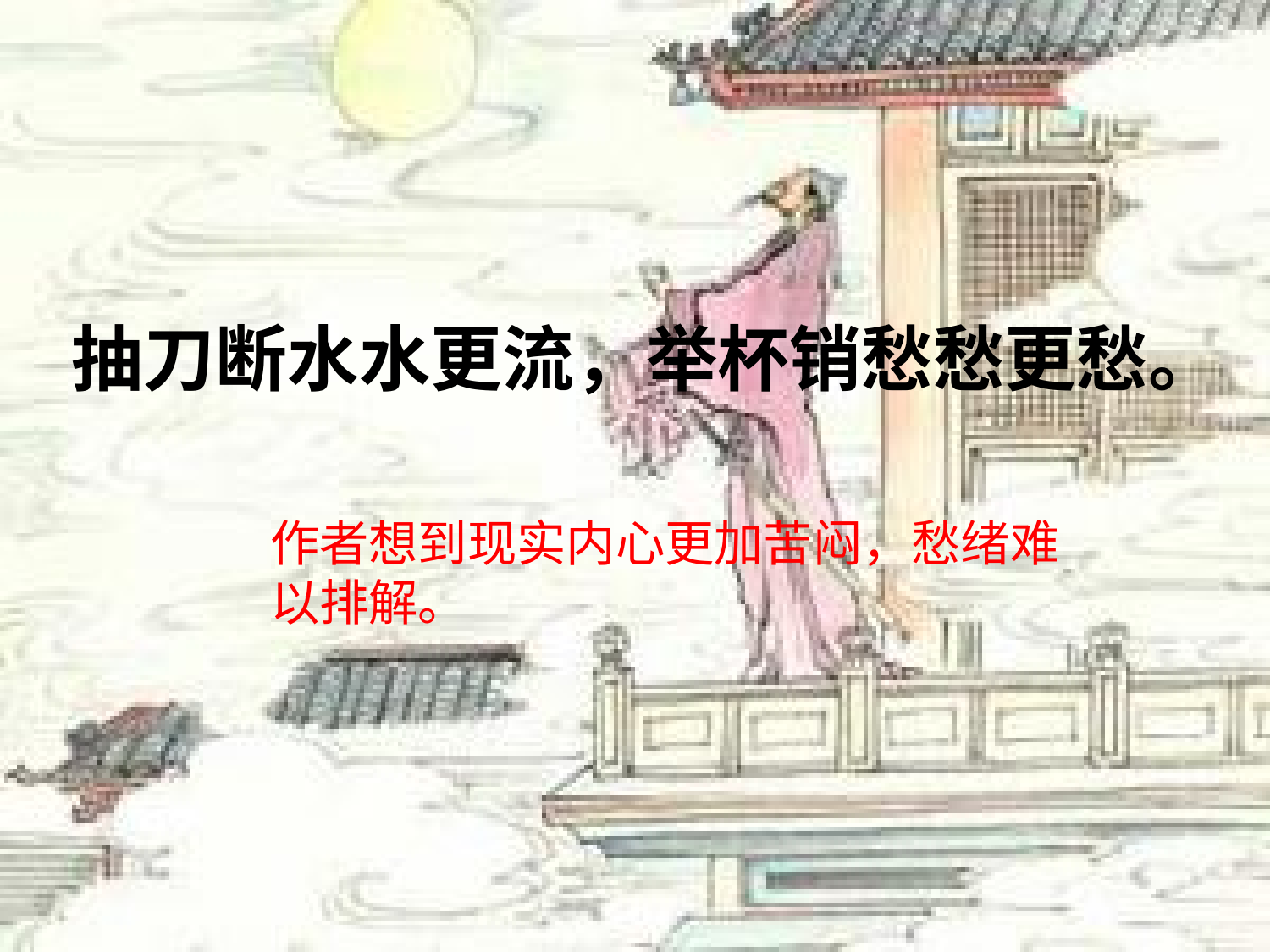

#

抽刀断水水更流，举杯销愁愁更愁。

作者想到现实内心更加苦闷，愁绪难以排解。